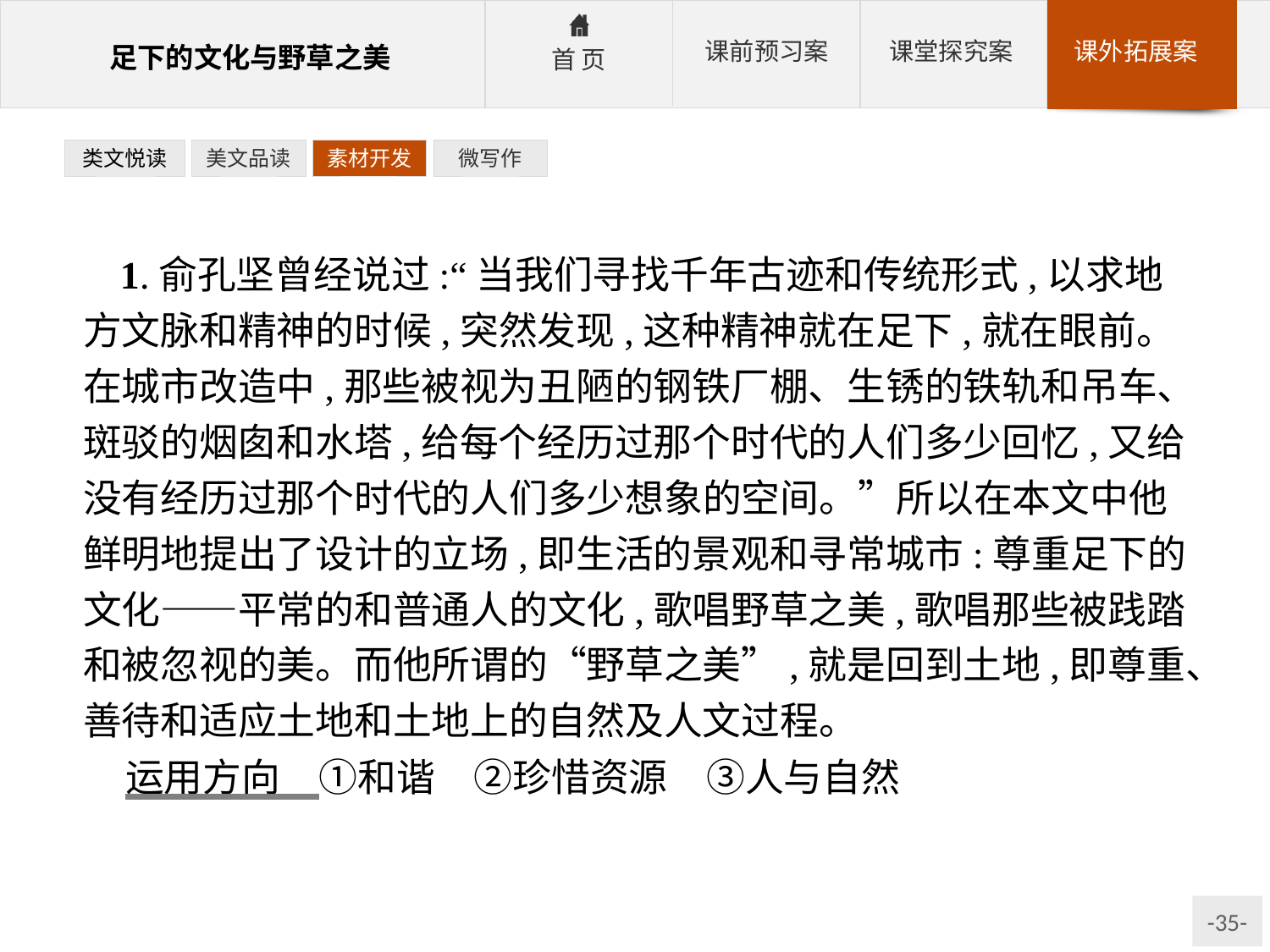

类文悦读
美文品读
素材开发
微写作
1.俞孔坚曾经说过:“当我们寻找千年古迹和传统形式,以求地方文脉和精神的时候,突然发现,这种精神就在足下,就在眼前。在城市改造中,那些被视为丑陋的钢铁厂棚、生锈的铁轨和吊车、斑驳的烟囱和水塔,给每个经历过那个时代的人们多少回忆,又给没有经历过那个时代的人们多少想象的空间。”所以在本文中他鲜明地提出了设计的立场,即生活的景观和寻常城市:尊重足下的文化——平常的和普通人的文化,歌唱野草之美,歌唱那些被践踏和被忽视的美。而他所谓的“野草之美”,就是回到土地,即尊重、善待和适应土地和土地上的自然及人文过程。
运用方向　①和谐　②珍惜资源　③人与自然